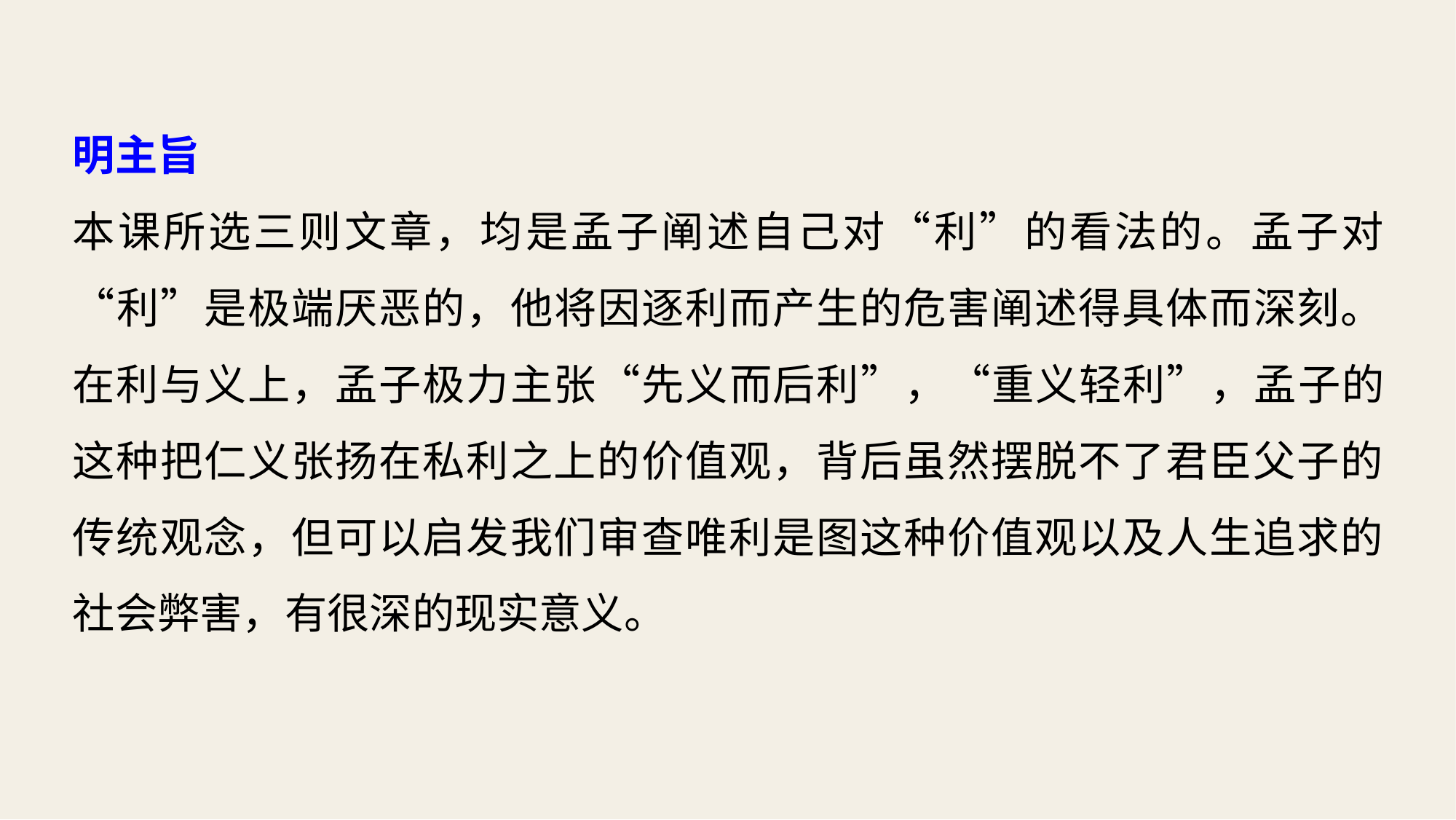

明主旨
本课所选三则文章，均是孟子阐述自己对“利”的看法的。孟子对“利”是极端厌恶的，他将因逐利而产生的危害阐述得具体而深刻。在利与义上，孟子极力主张“先义而后利”，“重义轻利”，孟子的这种把仁义张扬在私利之上的价值观，背后虽然摆脱不了君臣父子的传统观念，但可以启发我们审查唯利是图这种价值观以及人生追求的社会弊害，有很深的现实意义。